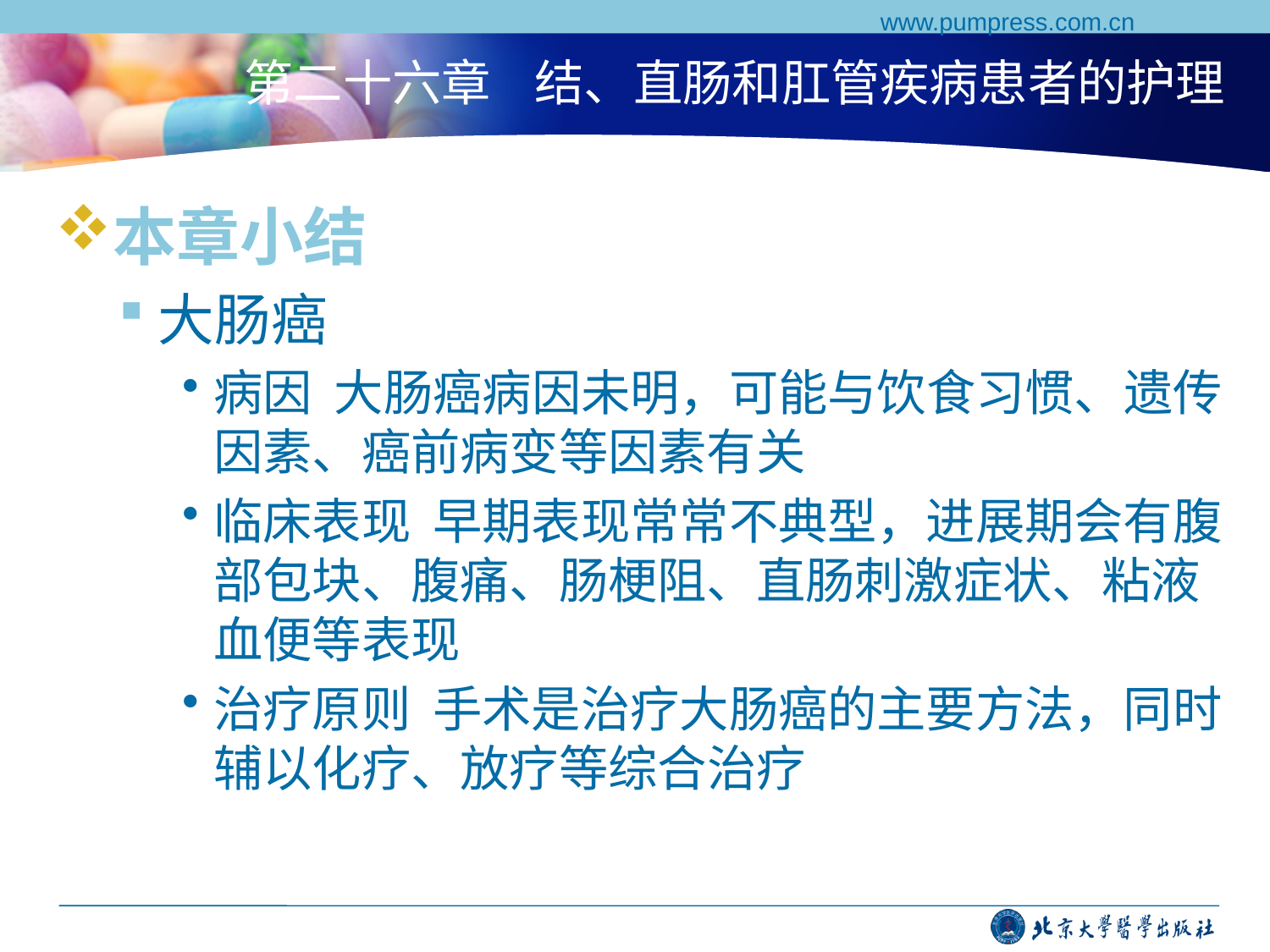

www.pumpress.com.cn
# 第二十六章    结、直肠和肛管疾病患者的护理
本章小结
大肠癌
病因  大肠癌病因未明，可能与饮食习惯、遗传因素、癌前病变等因素有关
临床表现  早期表现常常不典型，进展期会有腹部包块、腹痛、肠梗阻、直肠刺激症状、粘液血便等表现
治疗原则  手术是治疗大肠癌的主要方法，同时辅以化疗、放疗等综合治疗